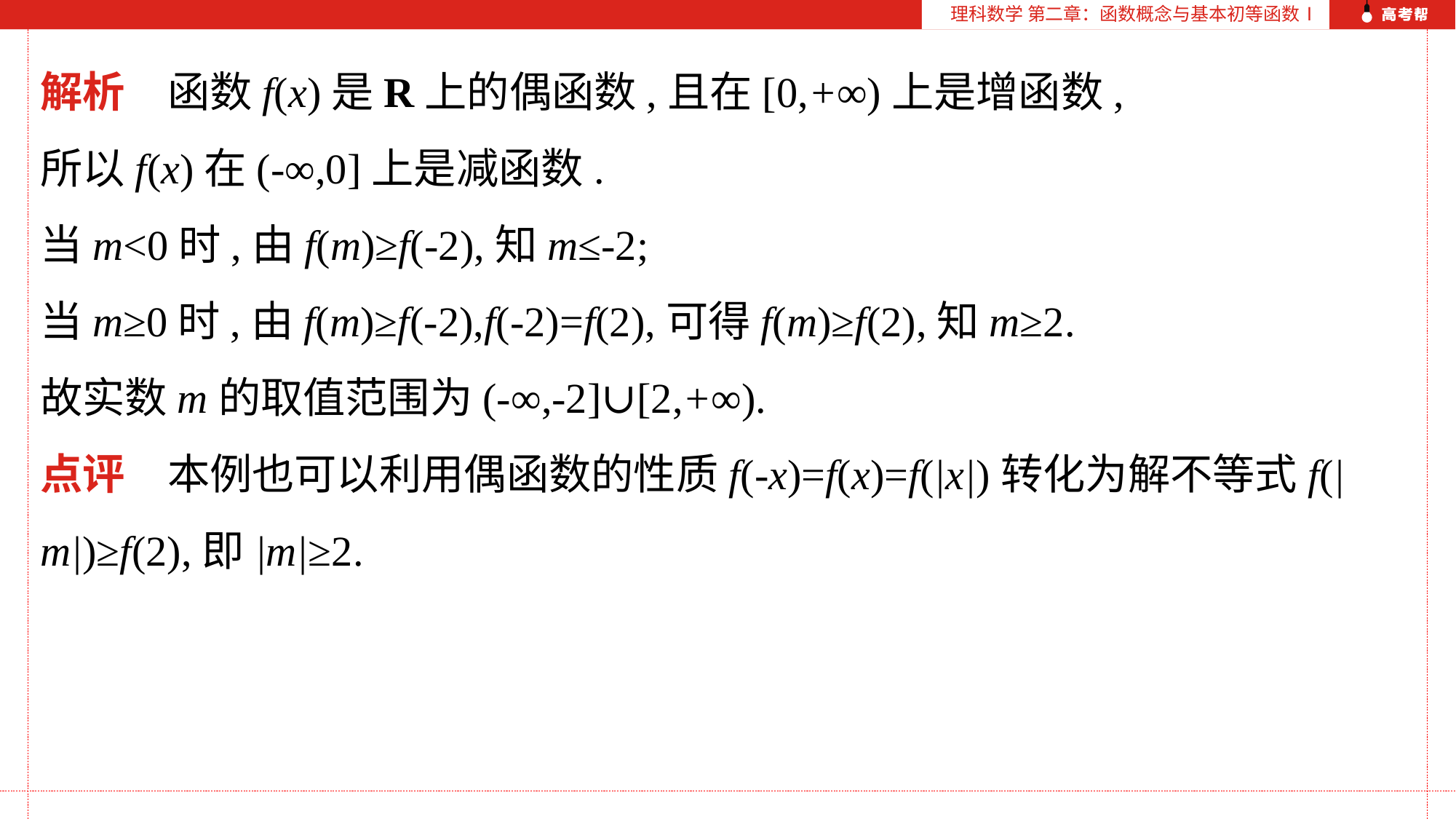

理科数学 第二章：函数概念与基本初等函数Ⅰ

解析　函数f(x)是R上的偶函数,且在[0,+∞)上是增函数,
所以f(x)在(-∞,0]上是减函数.
当m<0时,由f(m)≥f(-2),知m≤-2;
当m≥0时,由f(m)≥f(-2),f(-2)=f(2),可得f(m)≥f(2),知m≥2.
故实数m的取值范围为(-∞,-2]∪[2,+∞).
点评　本例也可以利用偶函数的性质f(-x)=f(x)=f(|x|)转化为解不等式f(|m|)≥f(2),即|m|≥2.